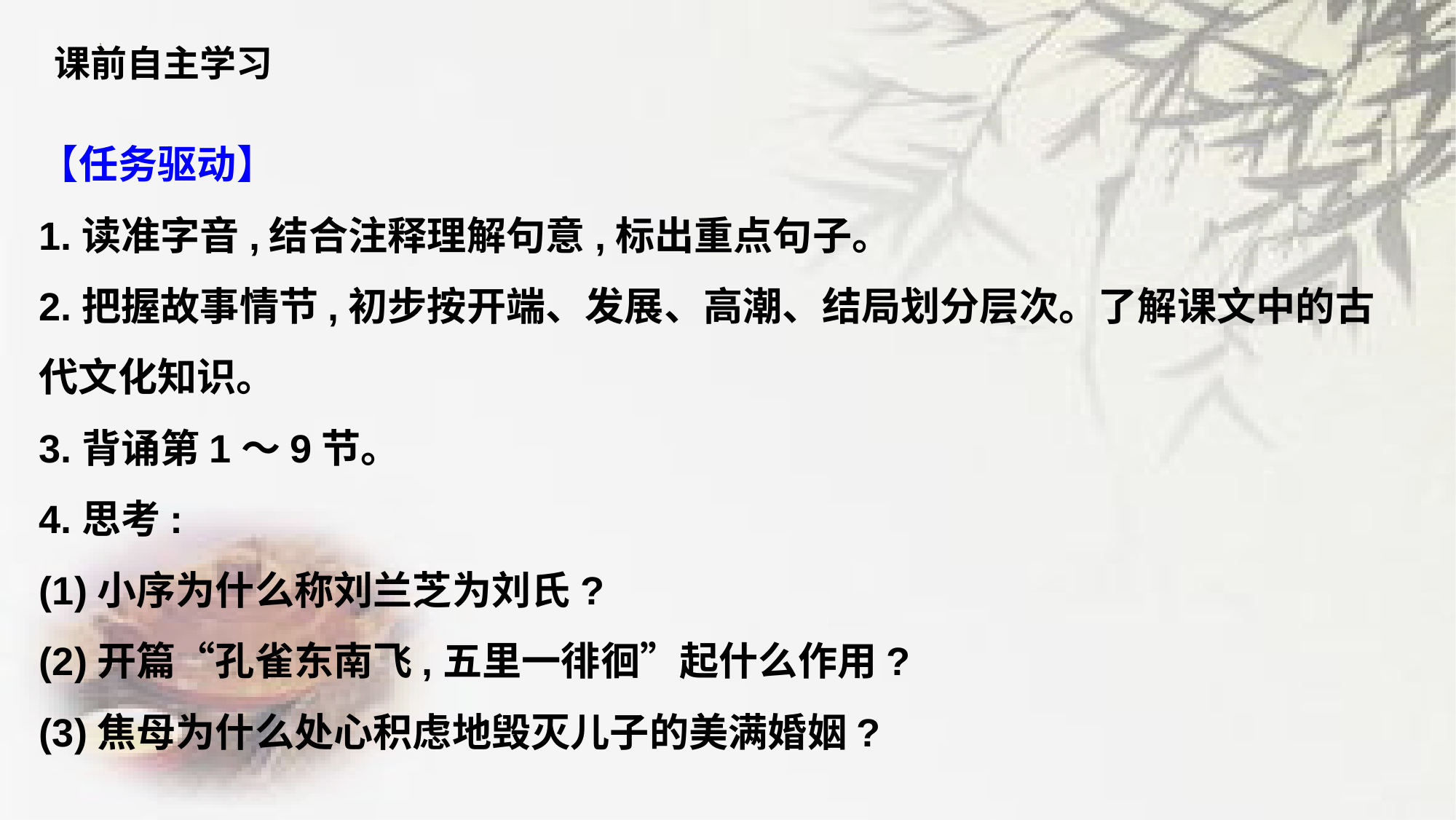

课前自主学习
【任务驱动】
1.读准字音,结合注释理解句意,标出重点句子。
2.把握故事情节,初步按开端、发展、高潮、结局划分层次。了解课文中的古代文化知识。
3.背诵第1～9节。
4.思考:
(1)小序为什么称刘兰芝为刘氏?
(2)开篇“孔雀东南飞,五里一徘徊”起什么作用?
(3)焦母为什么处心积虑地毁灭儿子的美满婚姻?